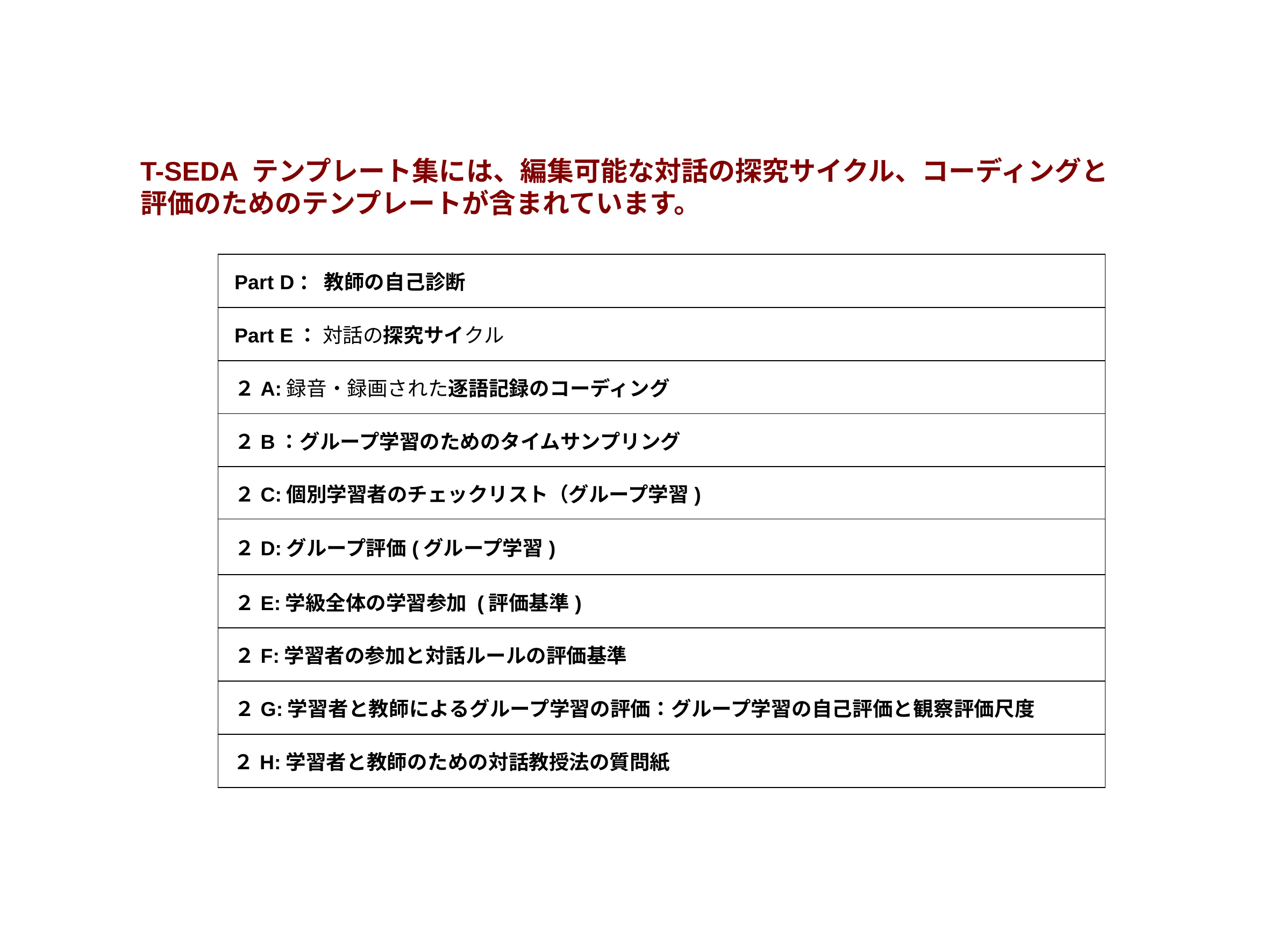

# T-SEDA テンプレート集には、編集可能な対話の探究サイクル、コーディングと評価のためのテンプレートが含まれています。
| Part D： 教師の自己診断 |
| --- |
| Part E： 対話の探究サイクル |
| ２A:録音・録画された逐語記録のコーディング |
| ２B：グループ学習のためのタイムサンプリング |
| ２C:個別学習者のチェックリスト（グループ学習) |
| ２D:グループ評価(グループ学習) |
| ２E:学級全体の学習参加 (評価基準) |
| ２F:学習者の参加と対話ルールの評価基準 |
| ２G:学習者と教師によるグループ学習の評価：グループ学習の自己評価と観察評価尺度 |
| ２H:学習者と教師のための対話教授法の質問紙 |